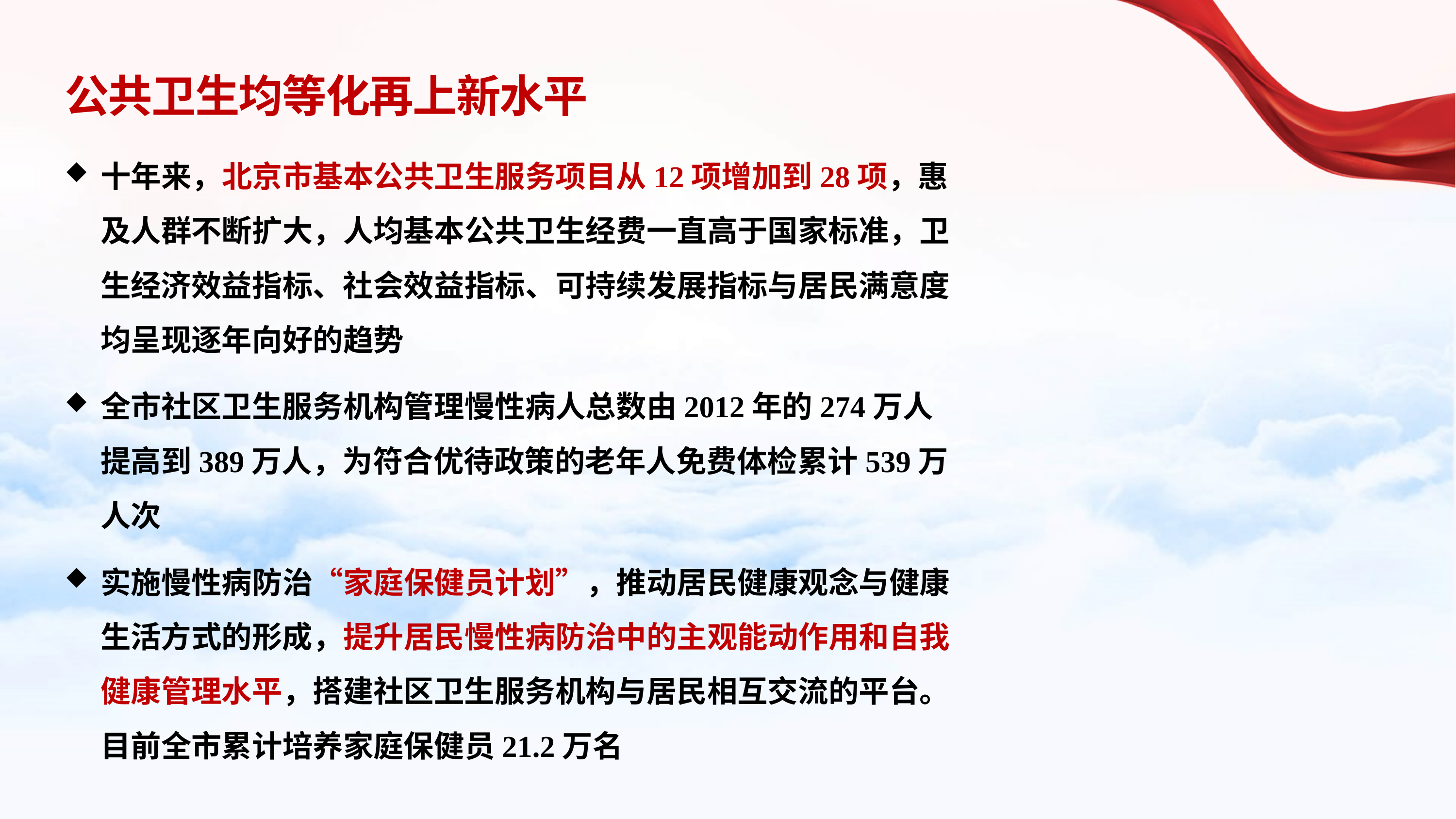

# 公共卫生均等化再上新水平
十年来，北京市基本公共卫生服务项目从12项增加到28项，惠及人群不断扩大，人均基本公共卫生经费一直高于国家标准，卫生经济效益指标、社会效益指标、可持续发展指标与居民满意度均呈现逐年向好的趋势
全市社区卫生服务机构管理慢性病人总数由2012年的274万人提高到389万人，为符合优待政策的老年人免费体检累计539万人次
实施慢性病防治“家庭保健员计划”，推动居民健康观念与健康生活方式的形成，提升居民慢性病防治中的主观能动作用和自我健康管理水平，搭建社区卫生服务机构与居民相互交流的平台。目前全市累计培养家庭保健员21.2万名